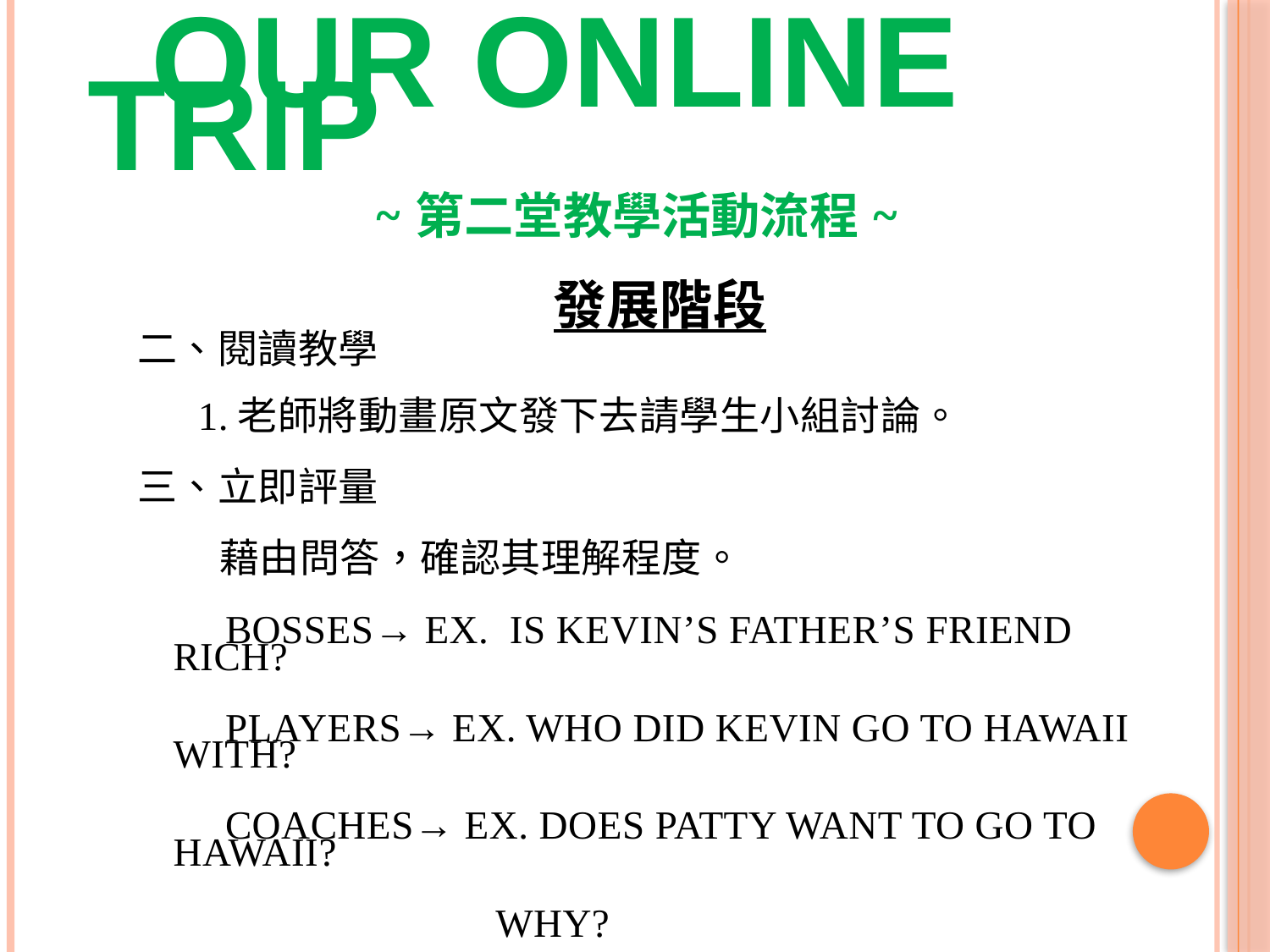

# OUR ONLINE TRIP ~第二堂教學活動流程~
發展階段
二、閱讀教學
  1.老師將動畫原文發下去請學生小組討論。
三、立即評量
    藉由問答，確認其理解程度。
     Bosses→ ex.  Is Kevin’s father’s friend rich?
     Players→ ex. Who did Kevin go to Hawaii with?
     Coaches→ ex. Does Patty want to go to Hawaii?
                               Why?